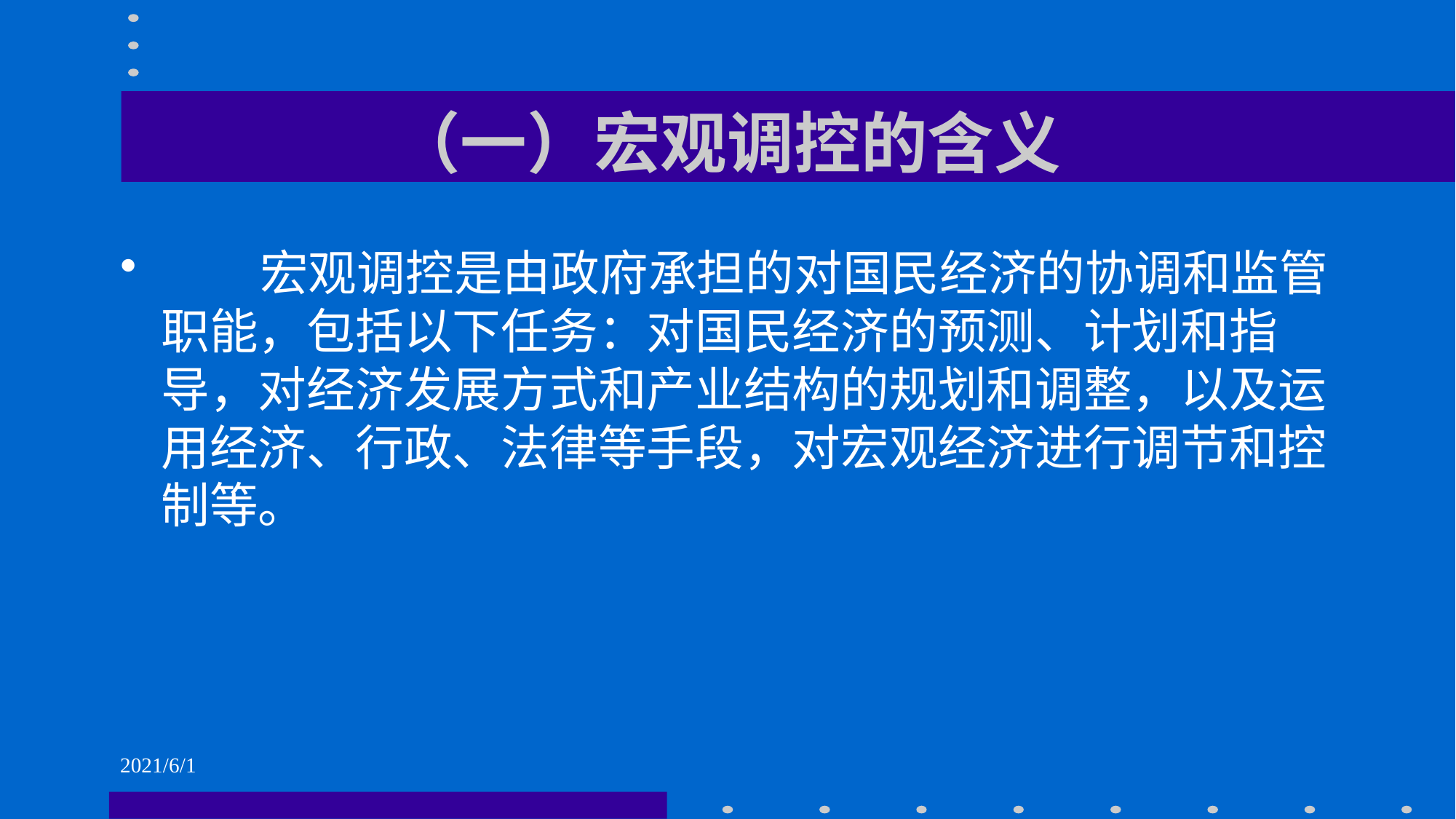

# （一）宏观调控的含义
        宏观调控是由政府承担的对国民经济的协调和监管职能，包括以下任务：对国民经济的预测、计划和指导，对经济发展方式和产业结构的规划和调整，以及运用经济、行政、法律等手段，对宏观经济进行调节和控制等。

2021/6/1